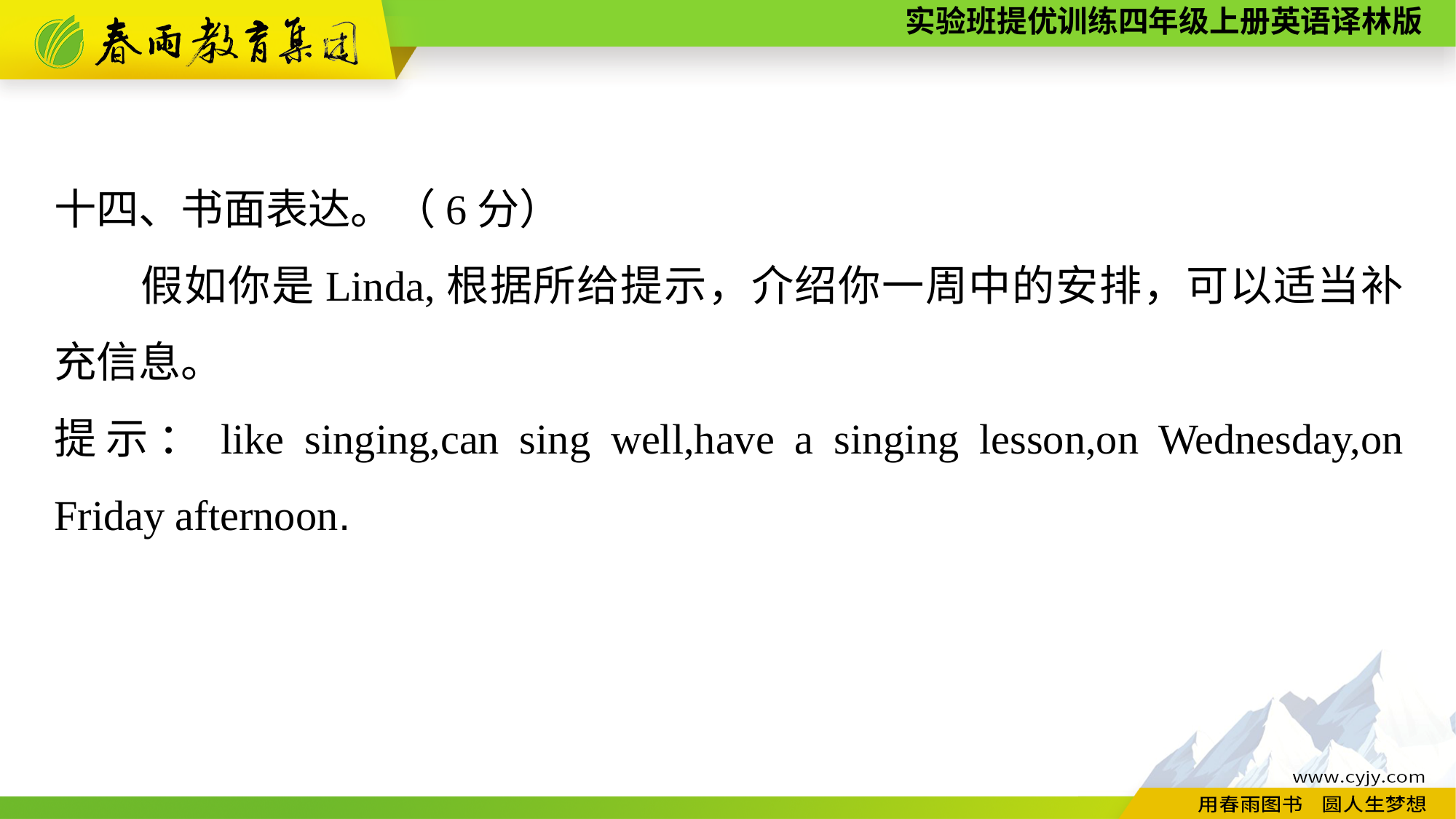

十四、书面表达。（6分）
　　假如你是Linda,根据所给提示，介绍你一周中的安排，可以适当补充信息。
提示：like singing,can sing well,have a singing lesson,on Wednesday,on Friday afternoon.